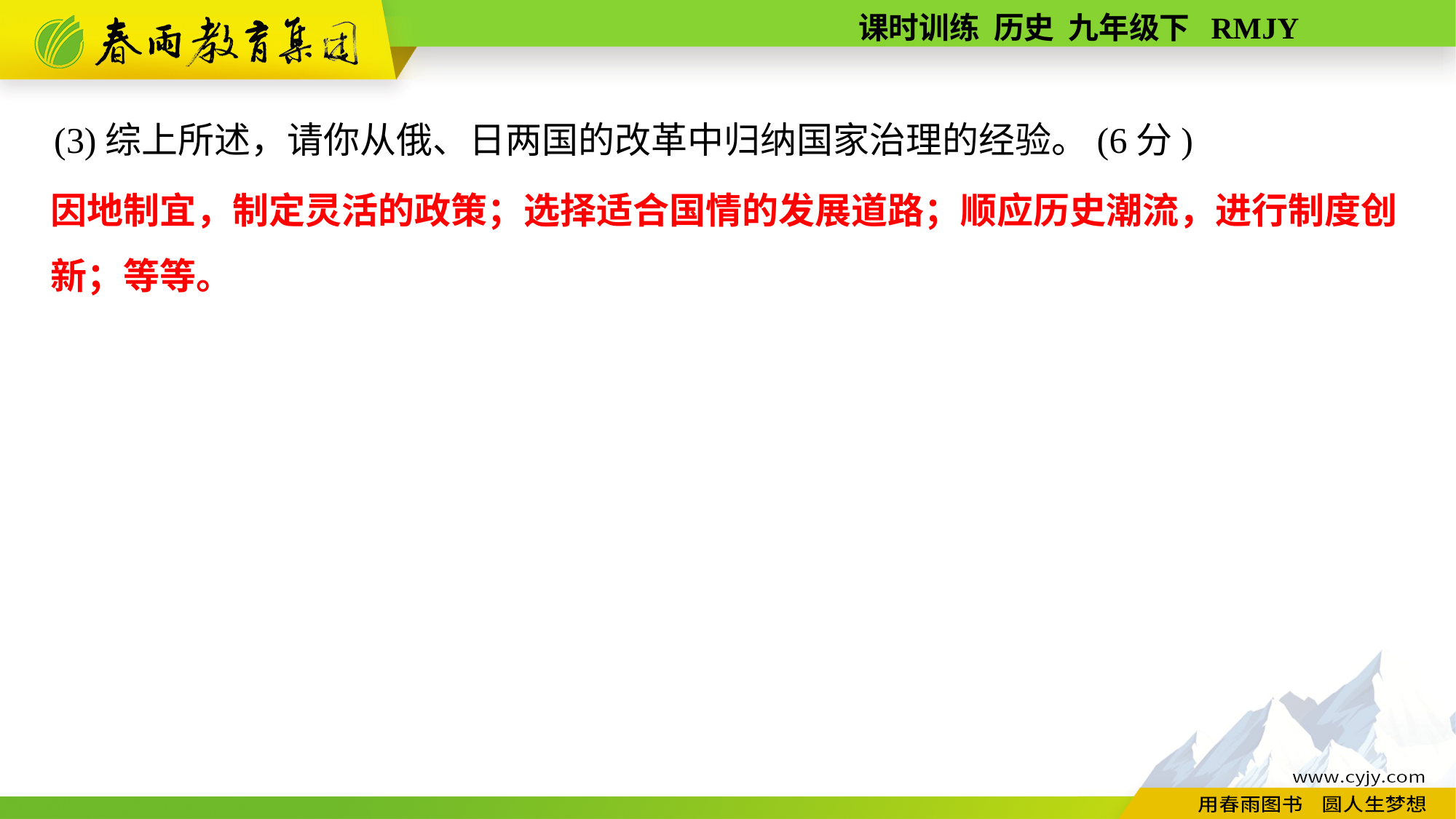

(3)综上所述，请你从俄、日两国的改革中归纳国家治理的经验。(6分)
因地制宜，制定灵活的政策；选择适合国情的发展道路；顺应历史潮流，进行制度创新；等等。